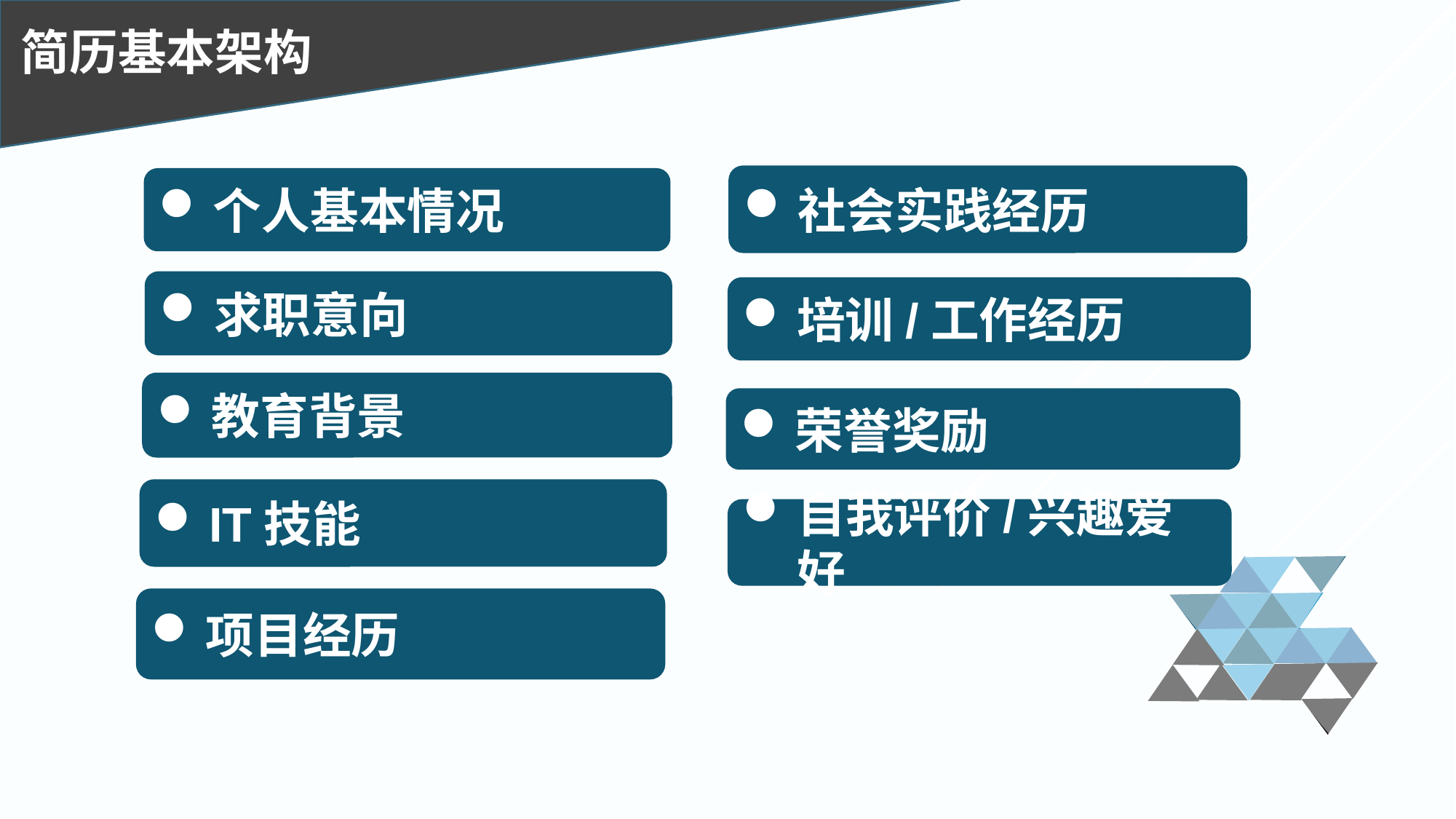

简历基本架构

社会实践经历
个人基本情况
求职意向
培训/工作经历
教育背景
荣誉奖励
IT技能
自我评价/兴趣爱好
项目经历